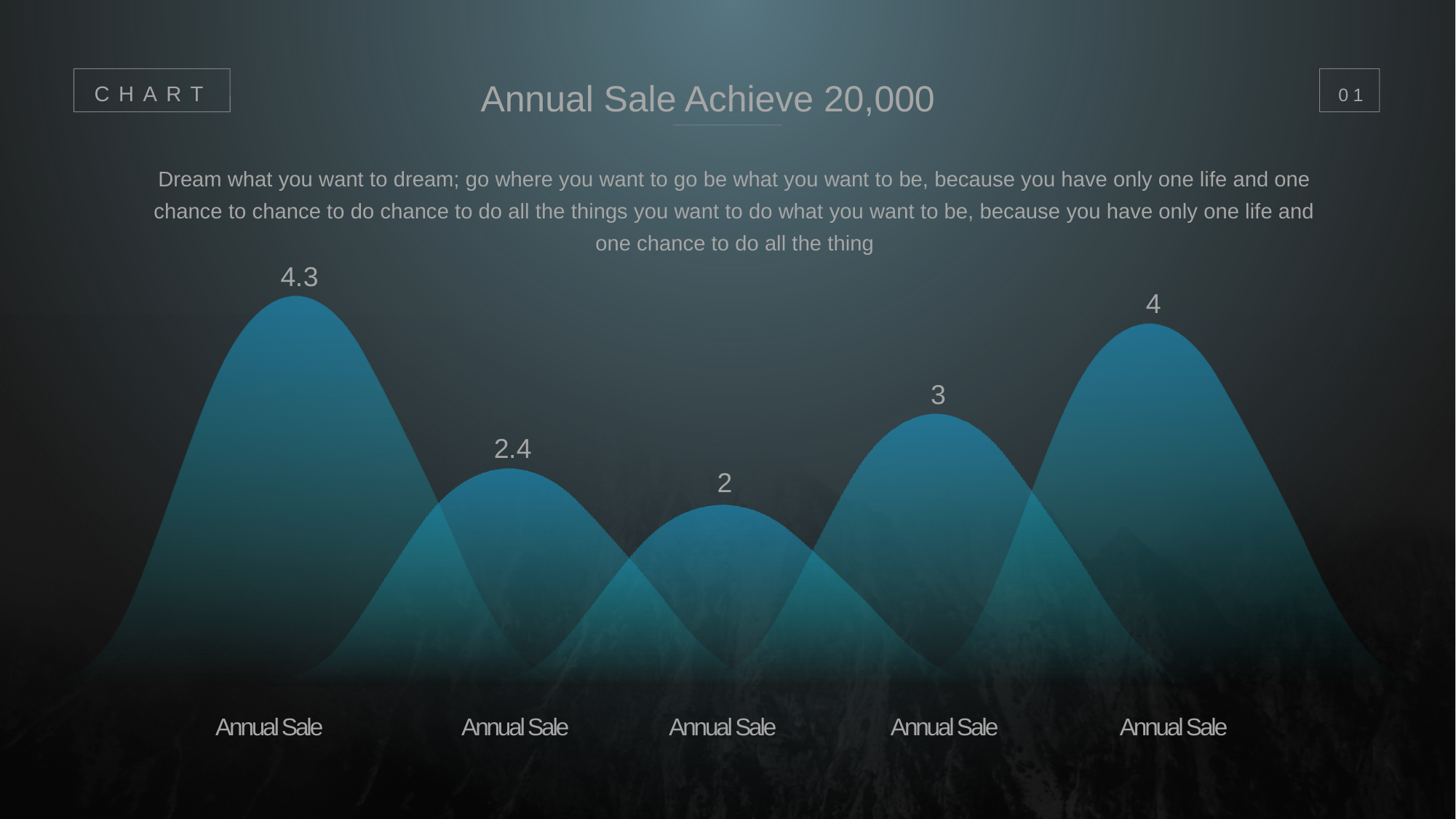

Annual Sale Achieve 20,000
CHART

01
Dream what you want to dream; go where you want to go be what you want to be, because you have only one life and one chance to chance to do chance to do all the things you want to do what you want to be, because you have only one life and one chance to do all the thing

### Chart

| Category | 系列 1 | 系列 2 | 系列 3 | 系列 4 | 系列 5 |
|---|---|---|---|---|---|
| 类别 1 | 4.3 | 2.4 | 2.0 | 3.0 | 4.0 |
Annual Sale
Annual Sale
Annual Sale
Annual Sale
Annual Sale